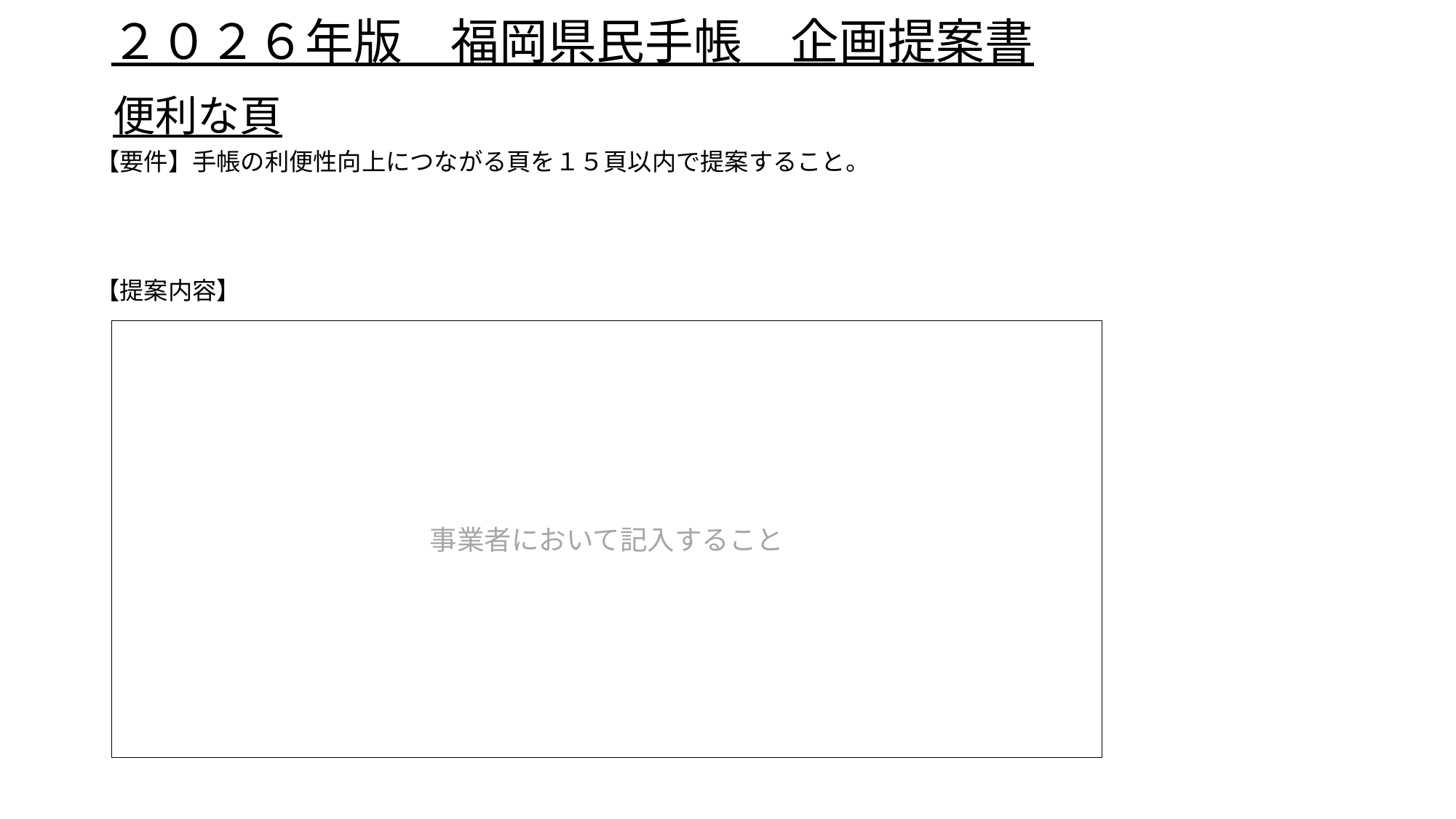

# ２０２６年版　福岡県民手帳　企画提案書
便利な頁
【要件】手帳の利便性向上につながる頁を１５頁以内で提案すること。
【提案内容】

事業者において記入すること